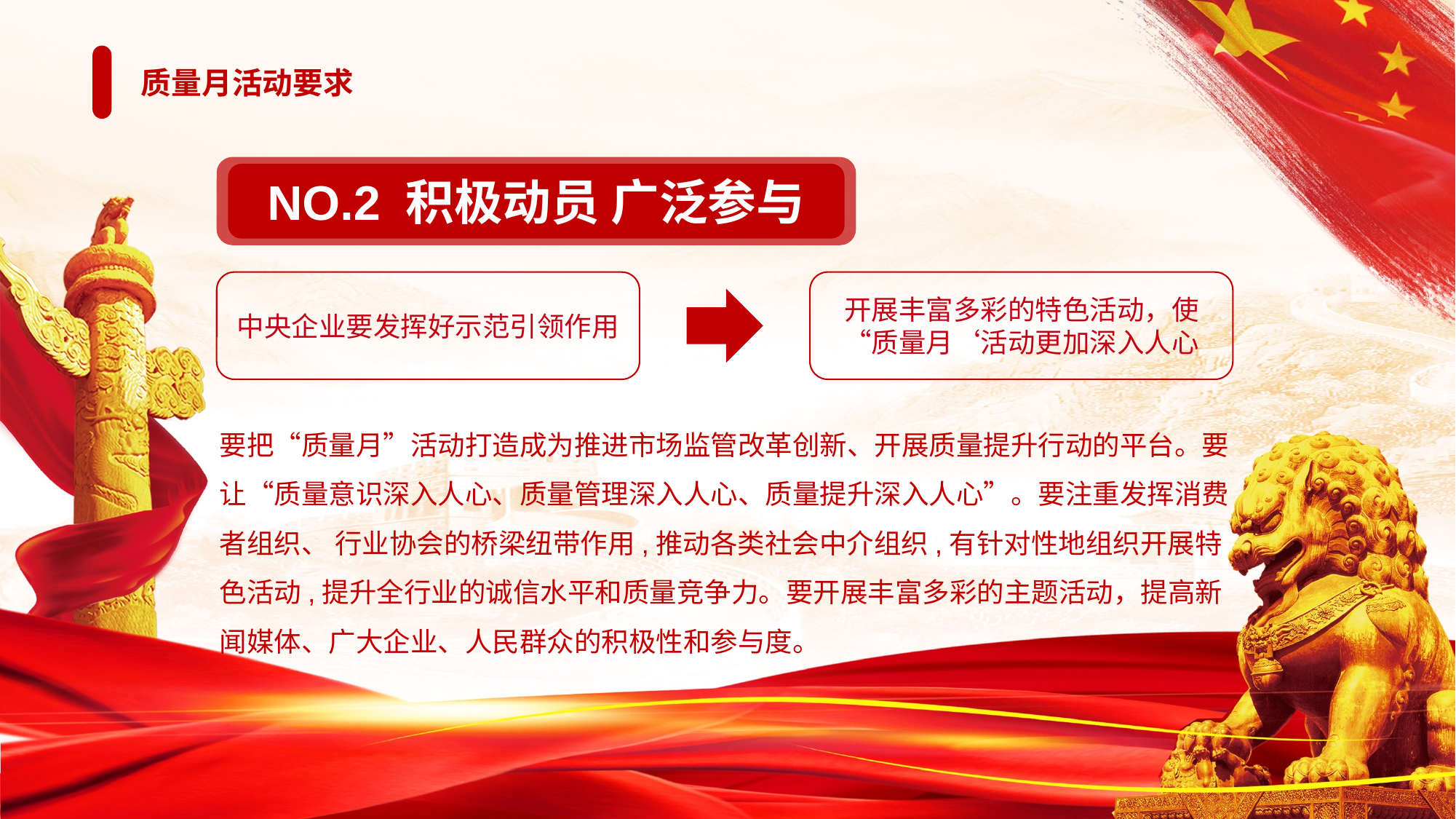

质量月活动要求

NO.2 积极动员 广泛参与
中央企业要发挥好示范引领作用
开展丰富多彩的特色活动，使“质量月‘活动更加深入人心

要把“质量月”活动打造成为推进市场监管改革创新、开展质量提升行动的平台。要让“质量意识深入人心、质量管理深入人心、质量提升深入人心”。要注重发挥消费者组织、 行业协会的桥梁纽带作用,推动各类社会中介组织,有针对性地组织开展特色活动,提升全行业的诚信水平和质量竞争力。要开展丰富多彩的主题活动，提高新闻媒体、广大企业、人民群众的积极性和参与度。